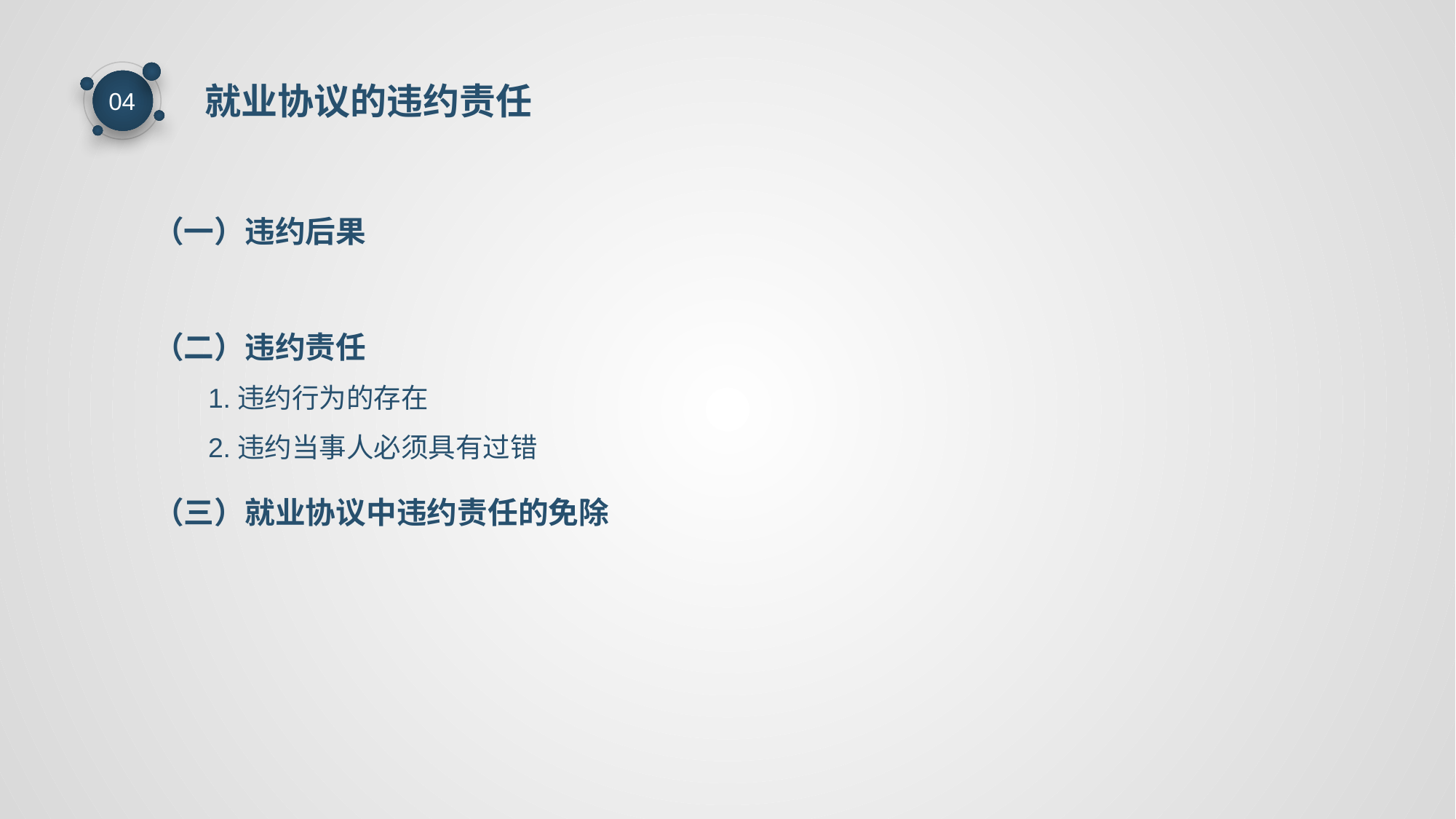

就业协议的违约责任
04
（一）违约后果

（二）违约责任
1.违约行为的存在
2.违约当事人必须具有过错
（三）就业协议中违约责任的免除